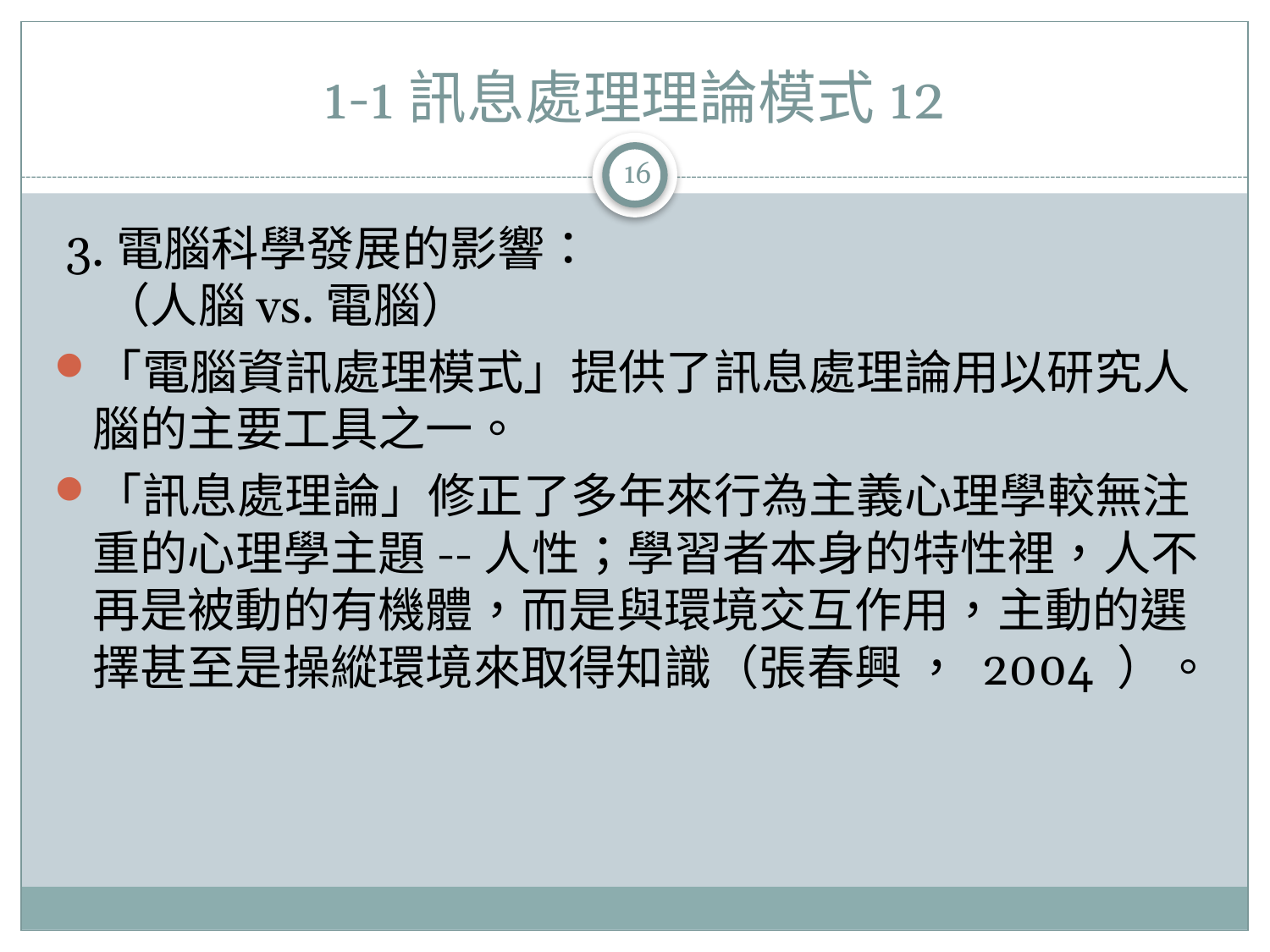

# 1-1訊息處理理論模式12
16
 3.電腦科學發展的影響：
 （人腦vs.電腦）
「電腦資訊處理模式」提供了訊息處理論用以研究人腦的主要工具之一。
「訊息處理論」修正了多年來行為主義心理學較無注重的心理學主題--人性；學習者本身的特性裡，人不再是被動的有機體，而是與環境交互作用，主動的選擇甚至是操縱環境來取得知識（張春興 ， 2004 ）。